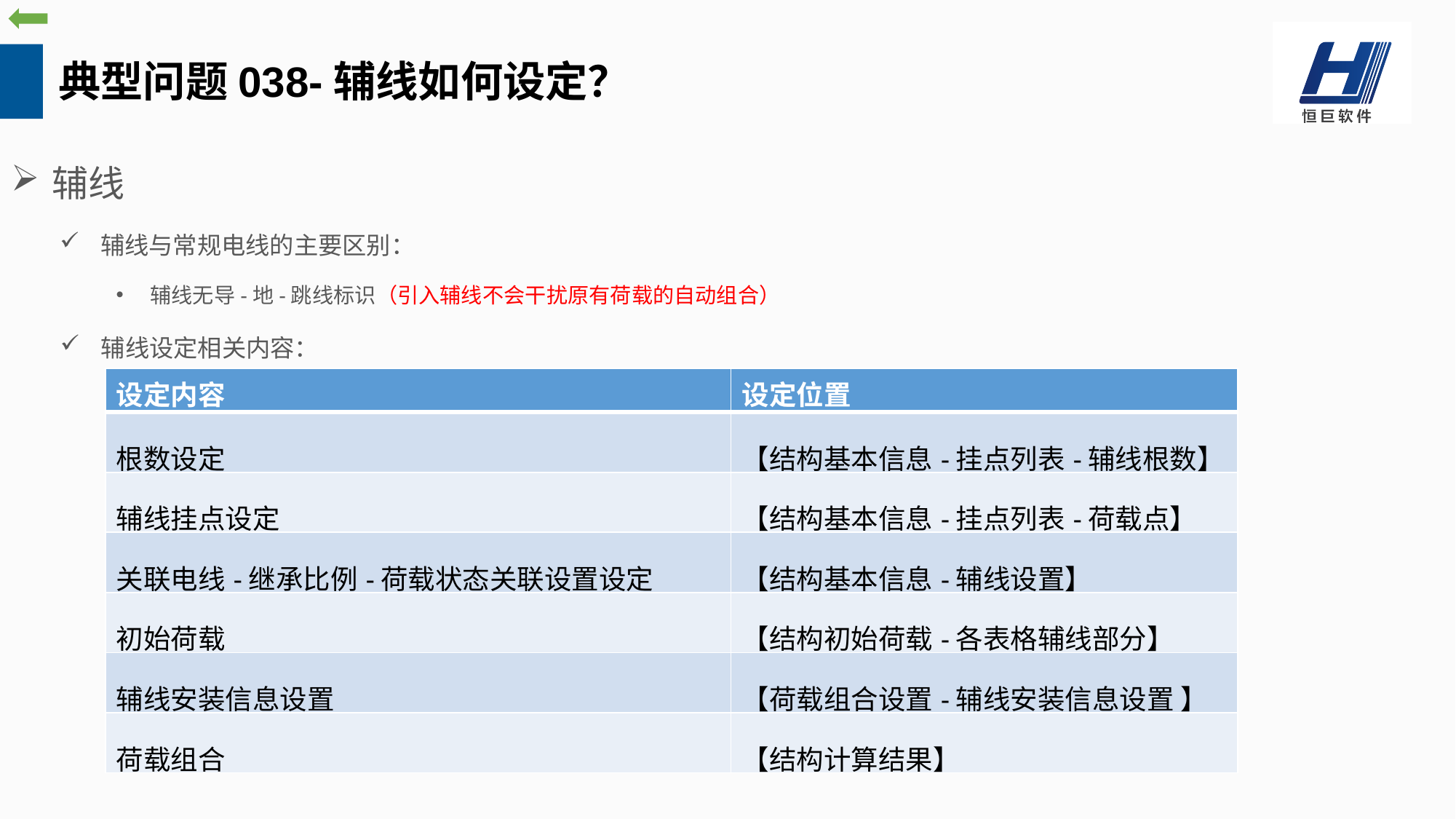

典型问题038-辅线如何设定？
辅线
辅线与常规电线的主要区别：
辅线无导-地-跳线标识（引入辅线不会干扰原有荷载的自动组合）
辅线设定相关内容：
| 设定内容 | 设定位置 |
| --- | --- |
| 根数设定 | 【结构基本信息-挂点列表-辅线根数】 |
| 辅线挂点设定 | 【结构基本信息-挂点列表-荷载点】 |
| 关联电线-继承比例-荷载状态关联设置设定 | 【结构基本信息-辅线设置】 |
| 初始荷载 | 【结构初始荷载-各表格辅线部分】 |
| 辅线安装信息设置 | 【荷载组合设置-辅线安装信息设置 】 |
| 荷载组合 | 【结构计算结果】 |